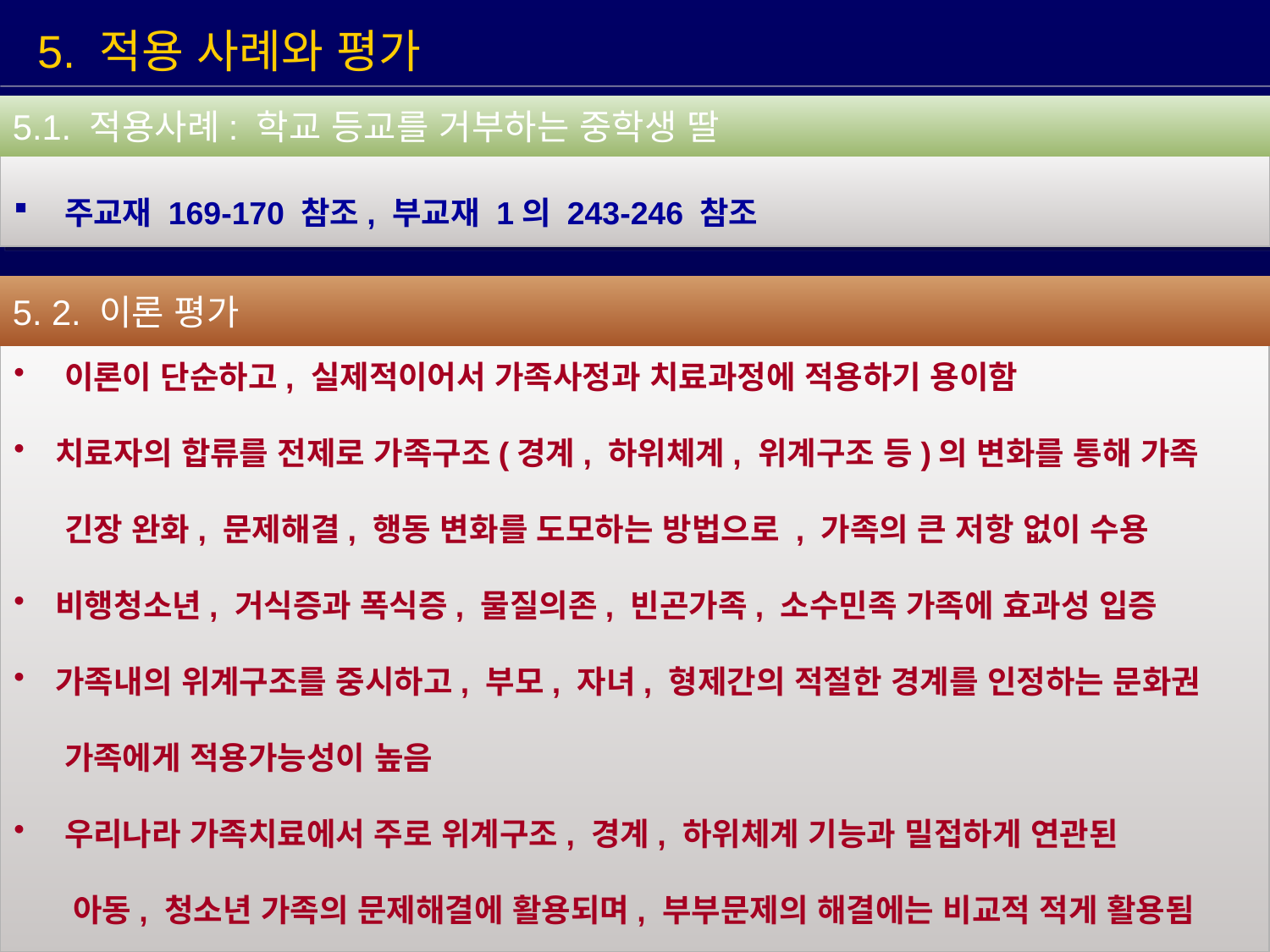

5. 적용 사례와 평가

5.1. 적용사례: 학교 등교를 거부하는 중학생 딸

  주교재 169-170 참조, 부교재 1의 243-246 참조
5. 2. 이론 평가
  이론이 단순하고, 실제적이어서 가족사정과 치료과정에 적용하기 용이함
 치료자의 합류를 전제로 가족구조(경계, 하위체계, 위계구조 등)의 변화를 통해 가족
  긴장 완화, 문제해결, 행동 변화를 도모하는 방법으로 , 가족의 큰 저항 없이 수용
 비행청소년, 거식증과 폭식증, 물질의존, 빈곤가족, 소수민족 가족에 효과성 입증
 가족내의 위계구조를 중시하고, 부모, 자녀, 형제간의 적절한 경계를 인정하는 문화권
  가족에게 적용가능성이 높음
  우리나라 가족치료에서 주로 위계구조, 경계, 하위체계 기능과 밀접하게 연관된
   아동, 청소년 가족의 문제해결에 활용되며, 부부문제의 해결에는 비교적 적게 활용됨